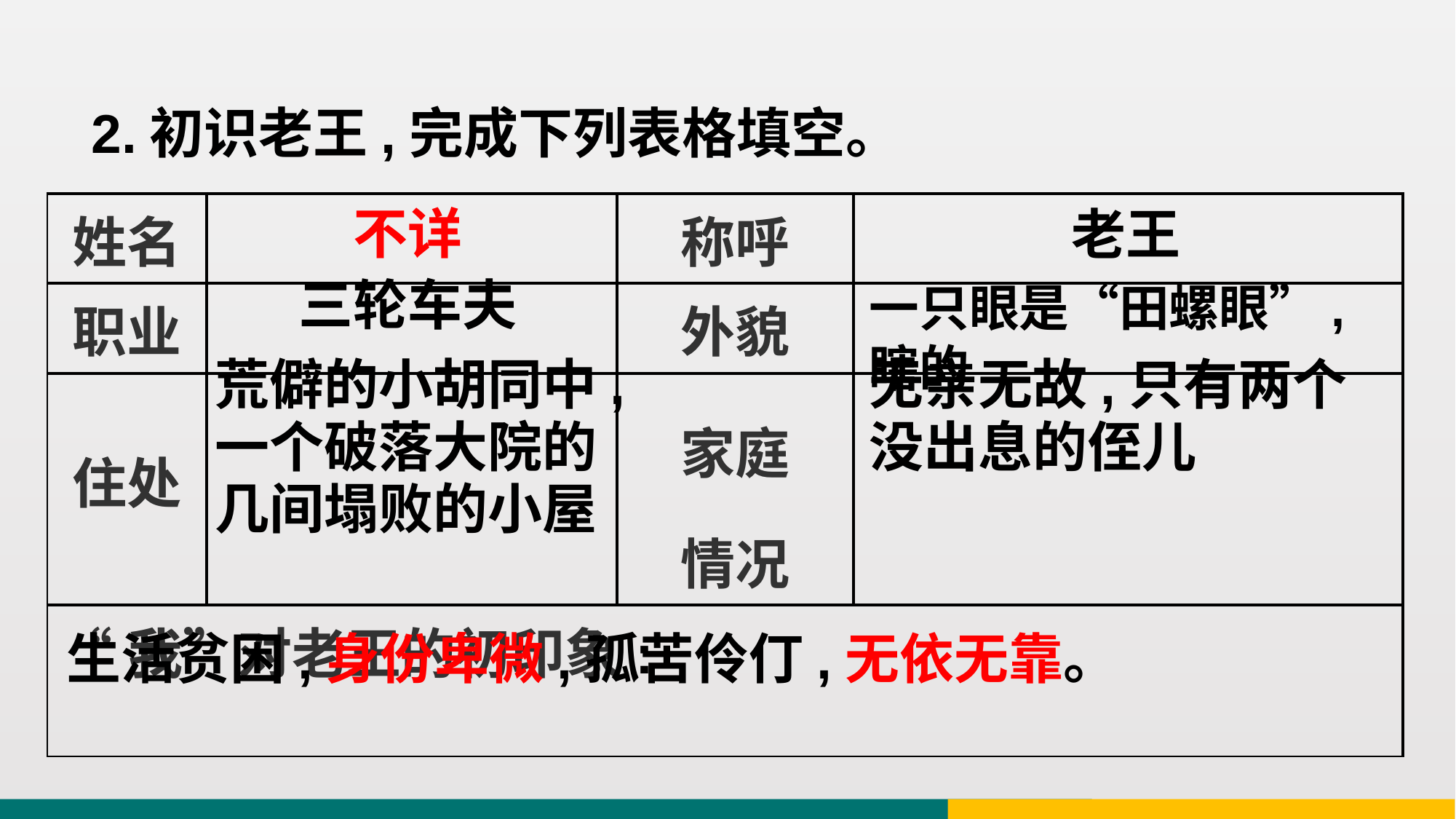

2.初识老王,完成下列表格填空。
| 姓名 |  | 称呼 |  |
| --- | --- | --- | --- |
| 职业 |  | 外貌 |  |
| 住处 |  | 家庭 情况 |  |
| “我”对老王的初印象: |  |  |  |
不详
老王
三轮车夫
一只眼是“田螺眼”,瞎的
荒僻的小胡同中,一个破落大院的几间塌败的小屋
无亲无故,只有两个没出息的侄儿
生活贫困,身份卑微,孤苦伶仃,无依无靠。